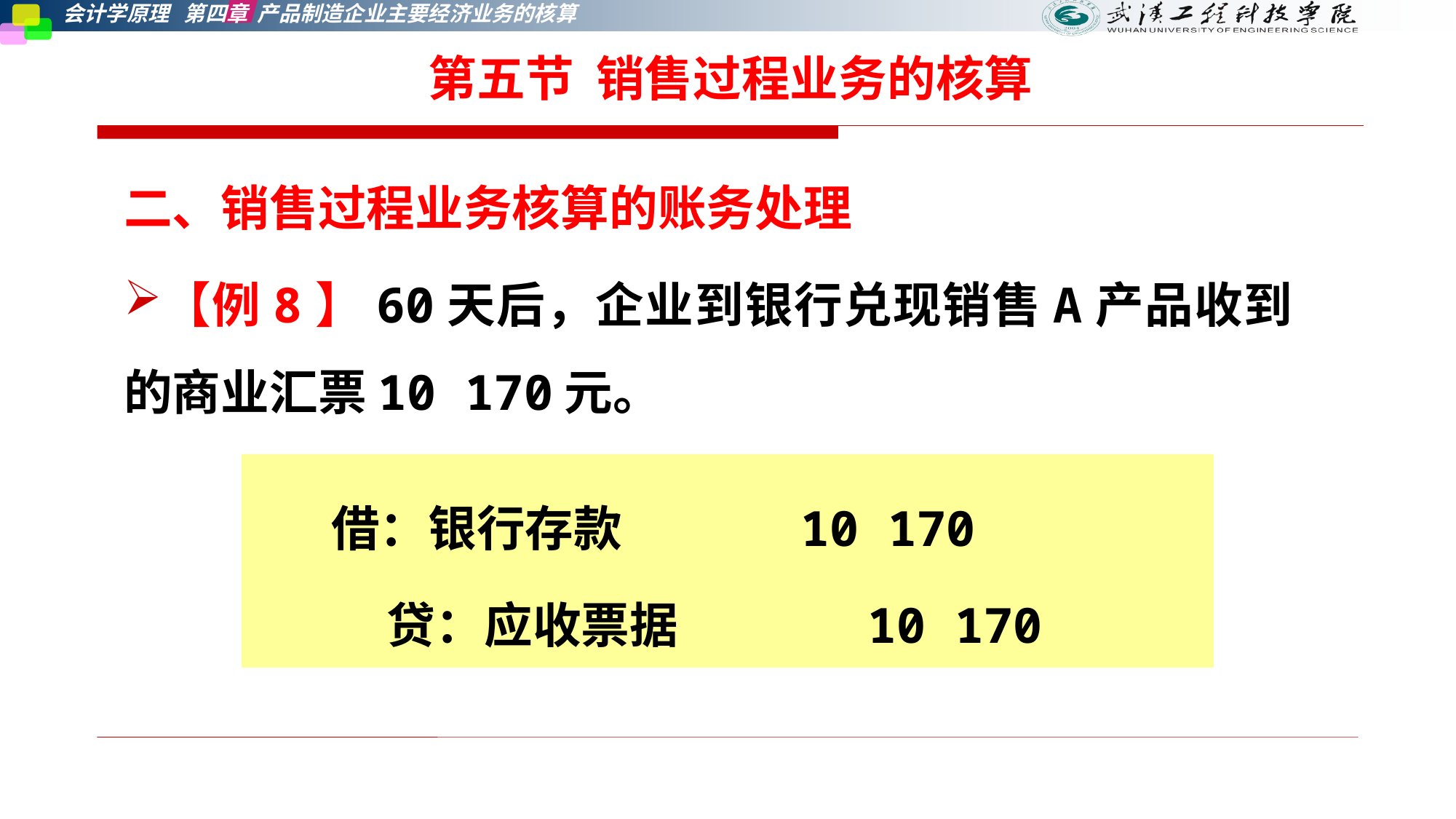

第五节  销售过程业务的核算
二、销售过程业务核算的账务处理
【例8】60天后，企业到银行兑现销售A产品收到的商业汇票10 170元。
借：银行存款               10 170
    贷：应收票据                10 170